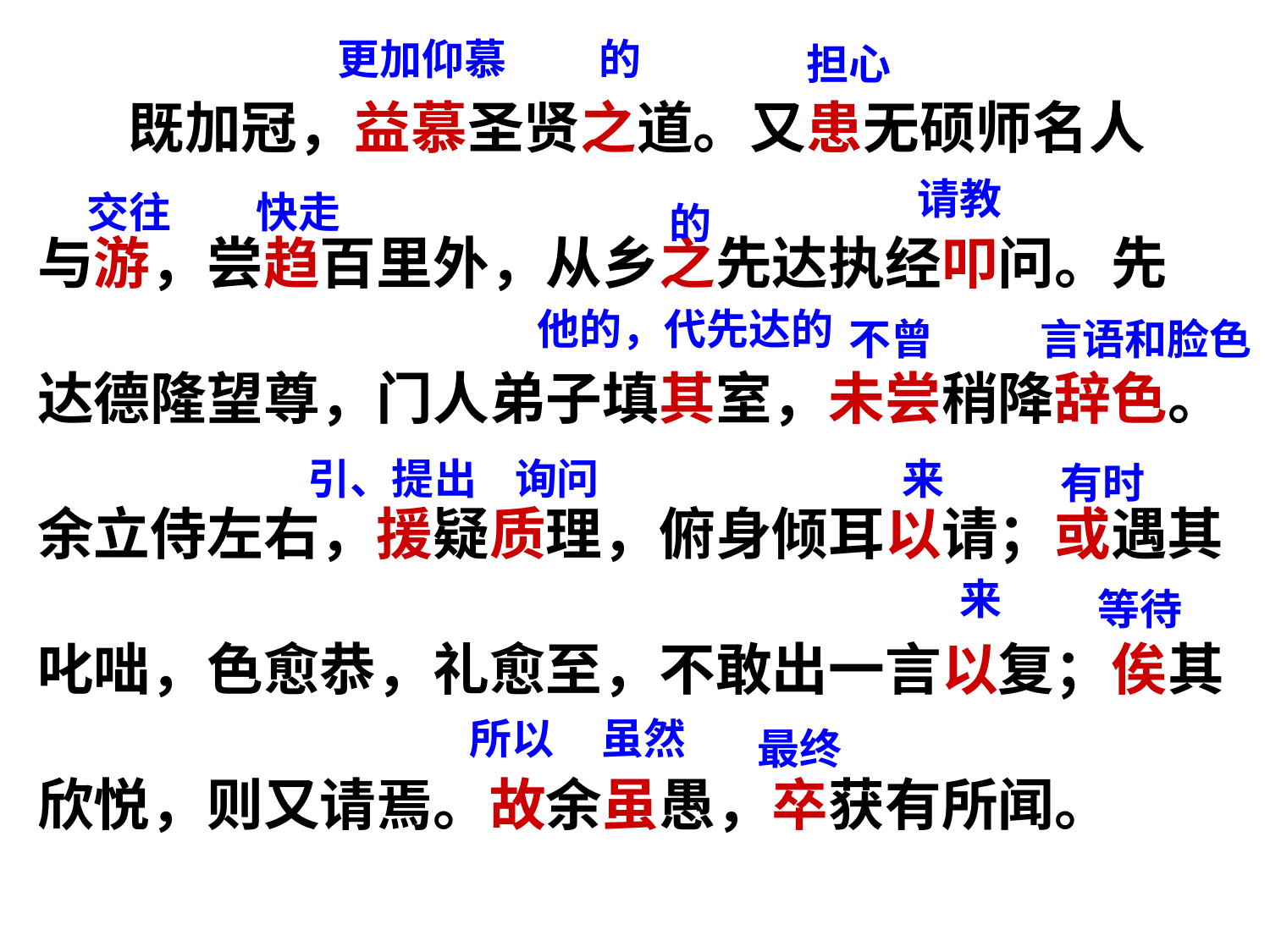

更加仰慕
  的
担心
      既加冠，益慕圣贤之道。又患无硕师名人

与游，尝趋百里外，从乡之先达执经叩问。先

达德隆望尊，门人弟子填其室，未尝稍降辞色。

余立侍左右，援疑质理，俯身倾耳以请；或遇其

叱咄，色愈恭，礼愈至，不敢出一言以复；俟其

欣悦，则又请焉。故余虽愚，卒获有所闻。

请教
交往
快走
  的
他的，代先达的
不曾
  言语和脸色
引、提出    询问
 来
有时
  来
等待
  所以     虽然
最终